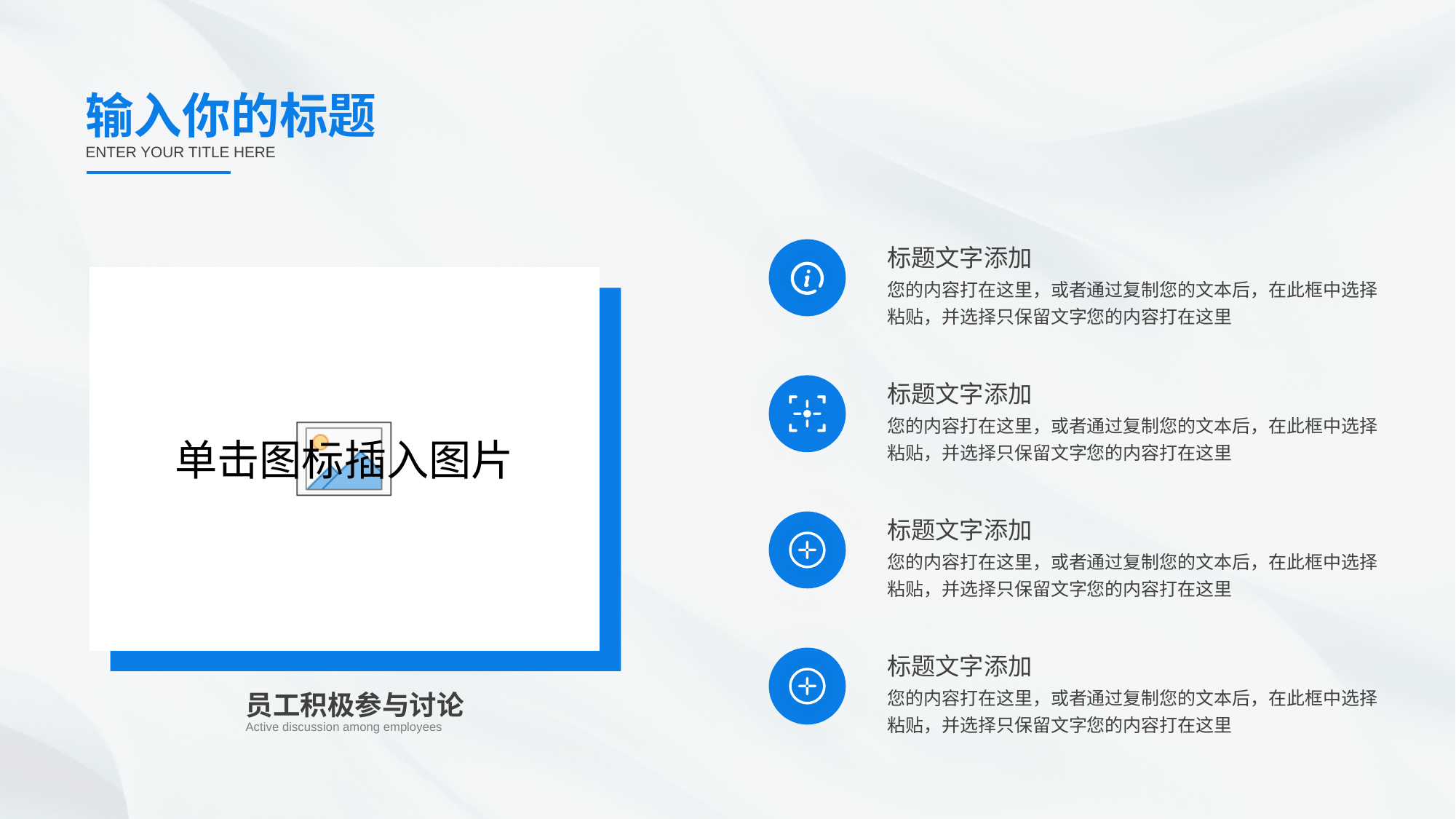

输入你的标题
ENTER YOUR TITLE HERE
标题文字添加

您的内容打在这里，或者通过复制您的文本后，在此框中选择粘贴，并选择只保留文字您的内容打在这里
标题文字添加

您的内容打在这里，或者通过复制您的文本后，在此框中选择粘贴，并选择只保留文字您的内容打在这里
标题文字添加

您的内容打在这里，或者通过复制您的文本后，在此框中选择粘贴，并选择只保留文字您的内容打在这里
标题文字添加

您的内容打在这里，或者通过复制您的文本后，在此框中选择粘贴，并选择只保留文字您的内容打在这里
员工积极参与讨论
Active discussion among employees